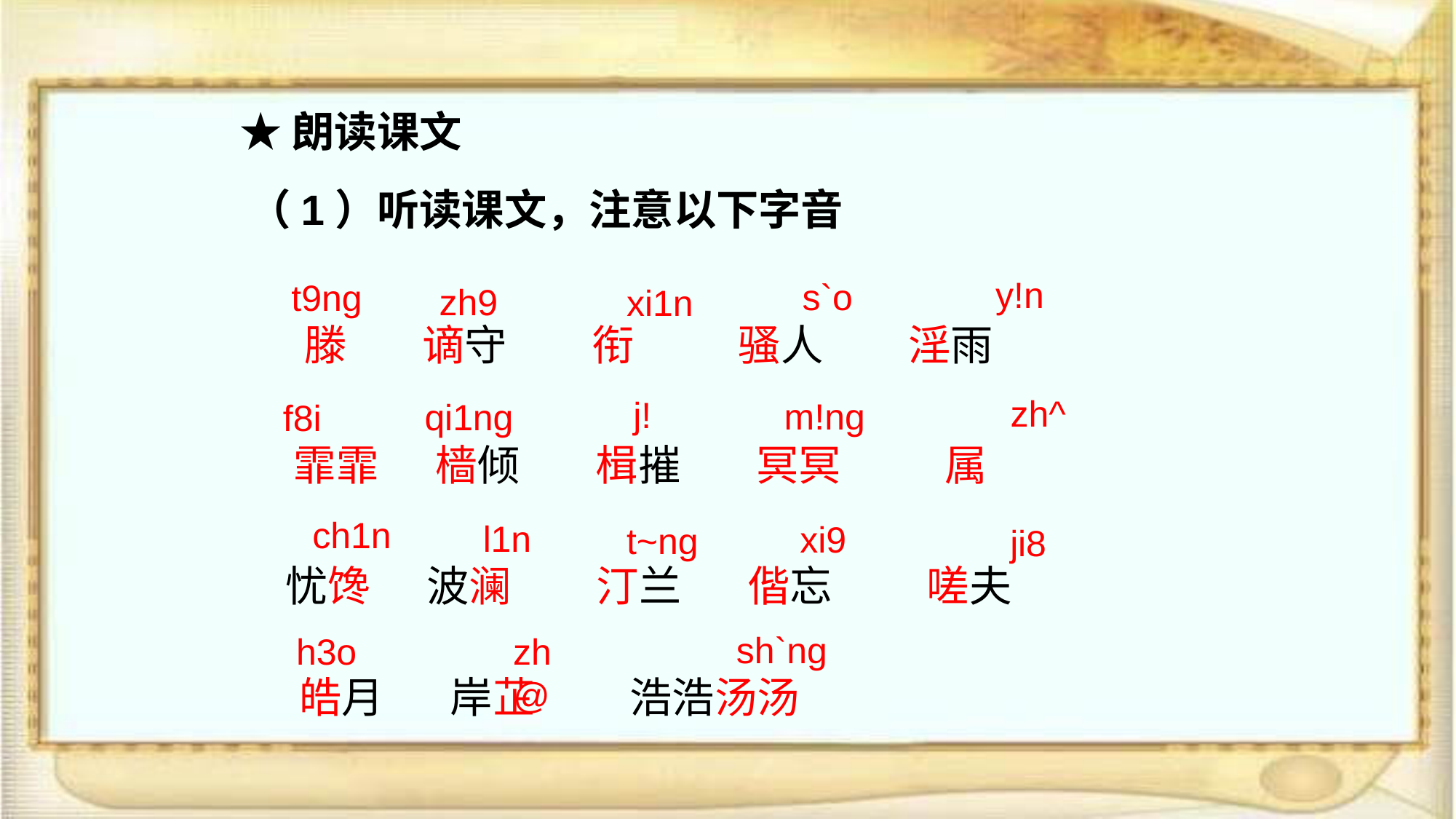

★朗读课文
（1）听读课文，注意以下字音
y!n
s`o
t9ng
zh9
xi1n
滕        谪守         衔           骚人         淫雨
zh^
j!
m!ng
qi1ng
f8i
 霏霏      樯倾        楫摧        冥冥           属
ch1n
l1n
xi9
t~ng
ji8
忧馋      波澜         汀兰       偕忘          嗟夫
sh`ng
h3o
zh@
皓月       岸芷          浩浩汤汤